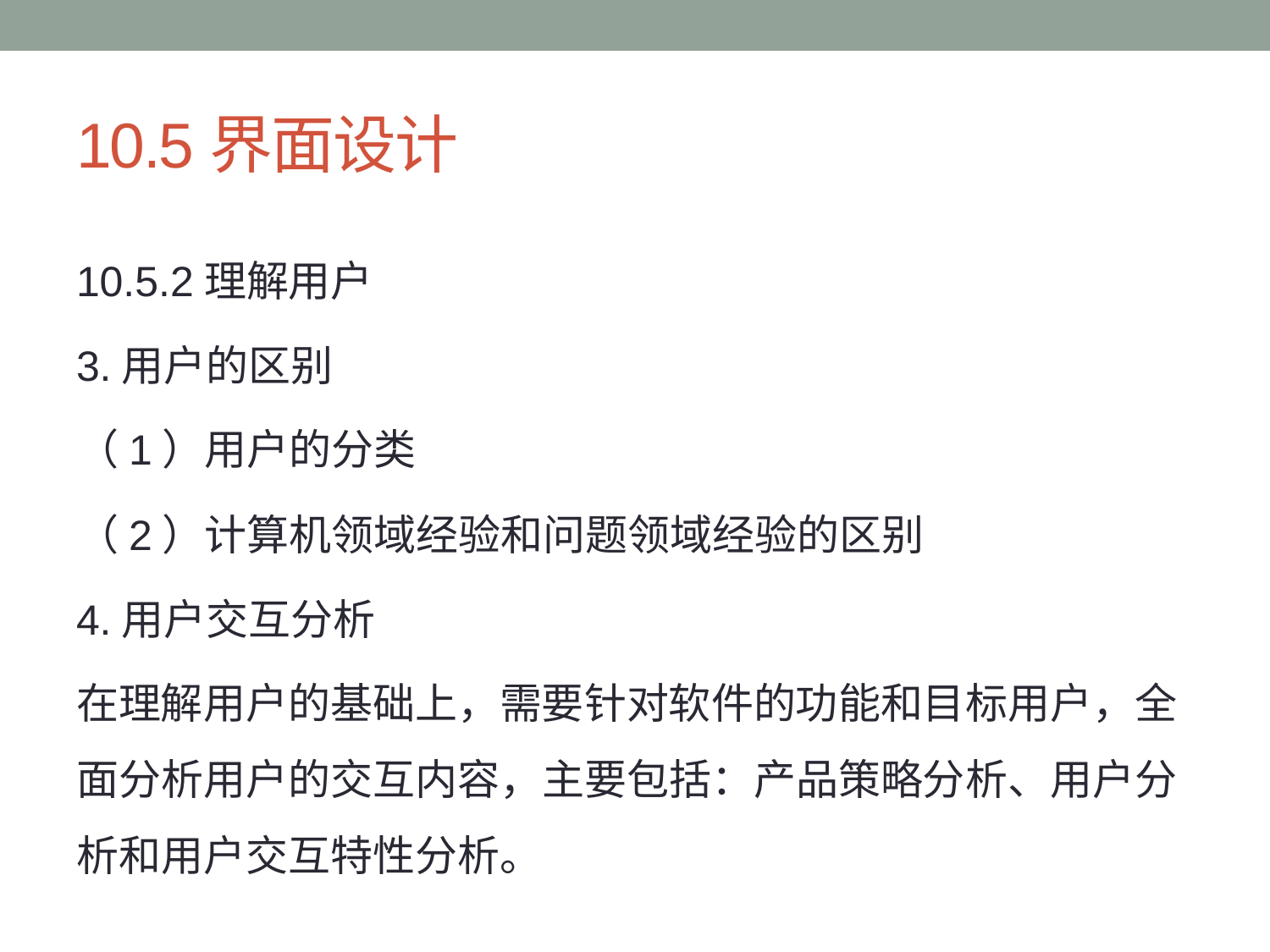

# 10.5界面设计
10.5.2理解用户
3.用户的区别
（1）用户的分类
（2）计算机领域经验和问题领域经验的区别
4.用户交互分析
在理解用户的基础上，需要针对软件的功能和目标用户，全面分析用户的交互内容，主要包括：产品策略分析、用户分析和用户交互特性分析。